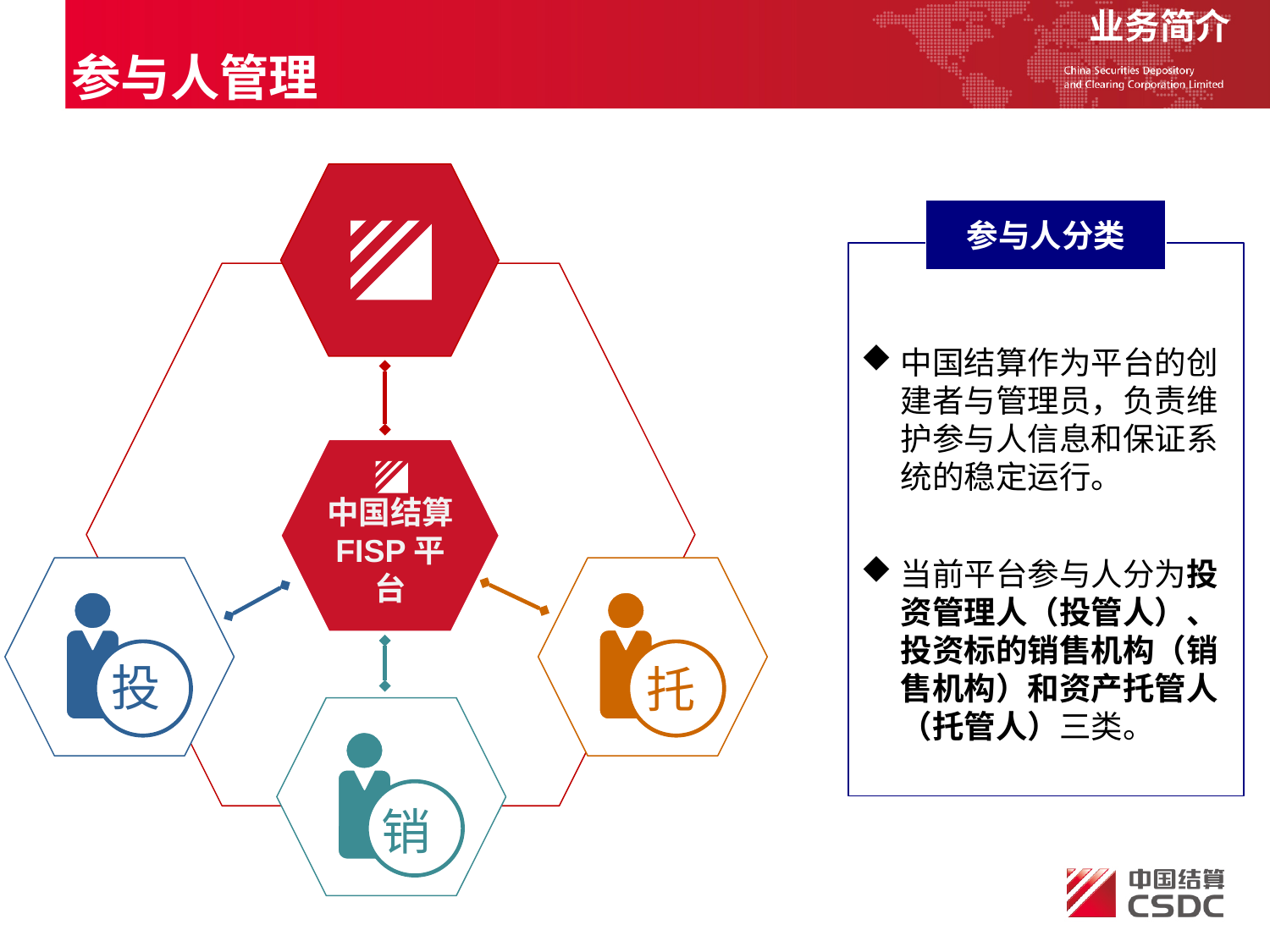

业务简介
参与人管理

参与人分类

中国结算作为平台的创建者与管理员，负责维护参与人信息和保证系统的稳定运行。

当前平台参与人分为投资管理人（投管人）、投资标的销售机构（销售机构）和资产托管人（托管人）三类。

中国结算
FISP平台

投

托

销